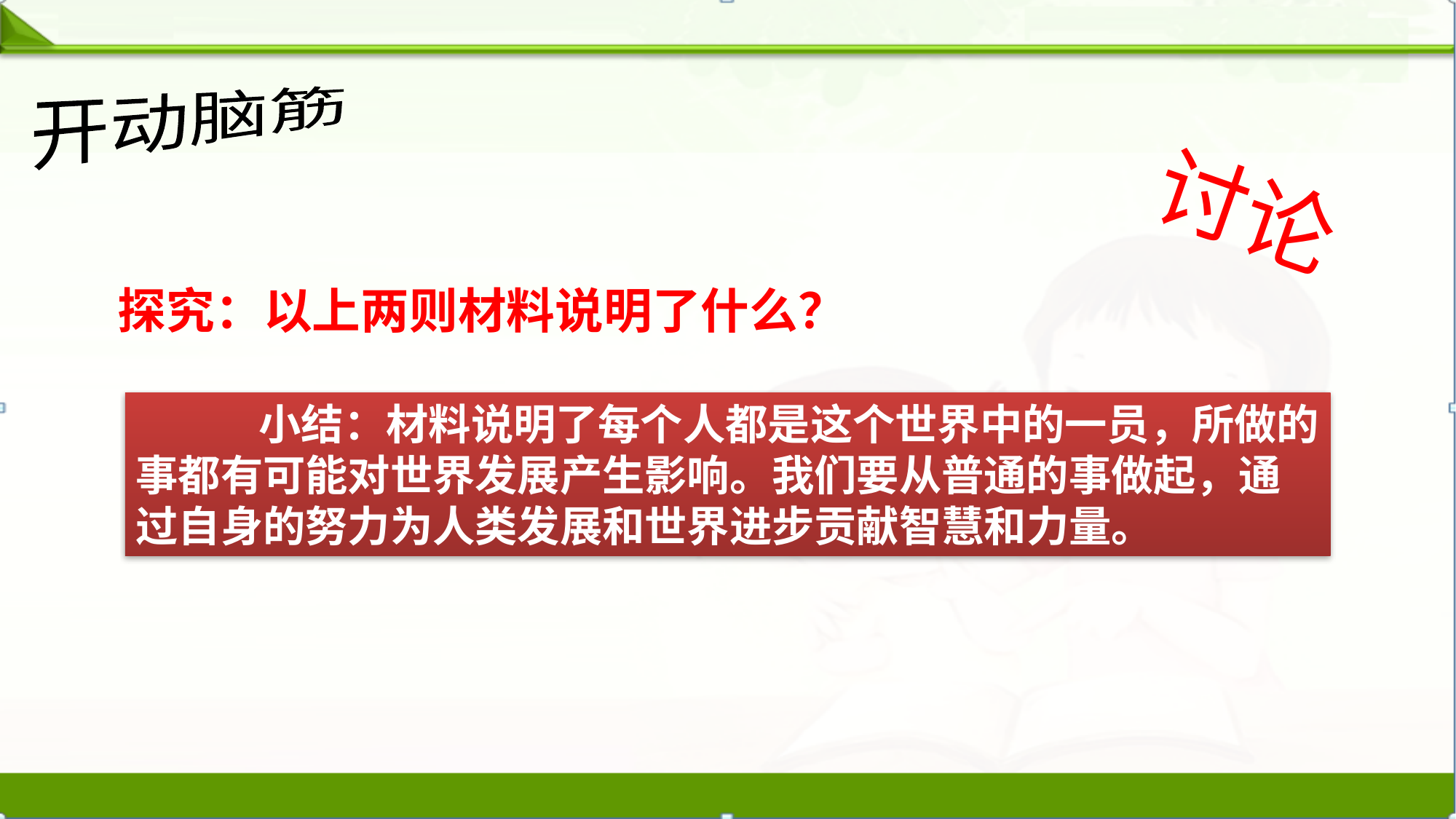

开动脑筋
讨论
探究：以上两则材料说明了什么？
            小结：材料说明了每个人都是这个世界中的一员，所做的事都有可能对世界发展产生影响。我们要从普通的事做起，通过自身的努力为人类发展和世界进步贡献智慧和力量。